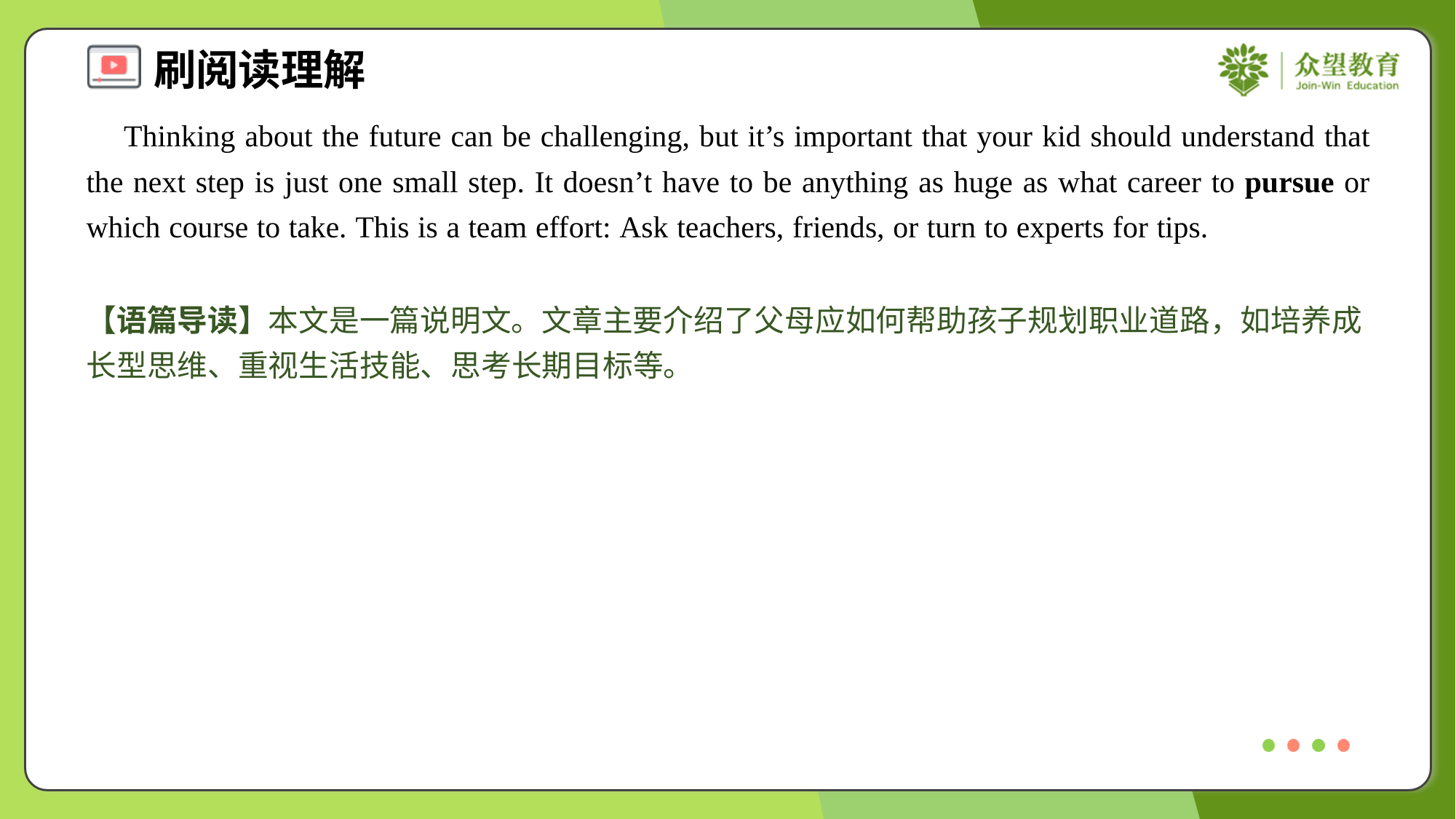

Thinking about the future can be challenging, but it’s important that your kid should understand that the next step is just one small step. It doesn’t have to be anything as huge as what career to pursue or which course to take. This is a team effort: Ask teachers, friends, or turn to experts for tips.
【语篇导读】本文是一篇说明文。文章主要介绍了父母应如何帮助孩子规划职业道路，如培养成长型思维、重视生活技能、思考长期目标等。